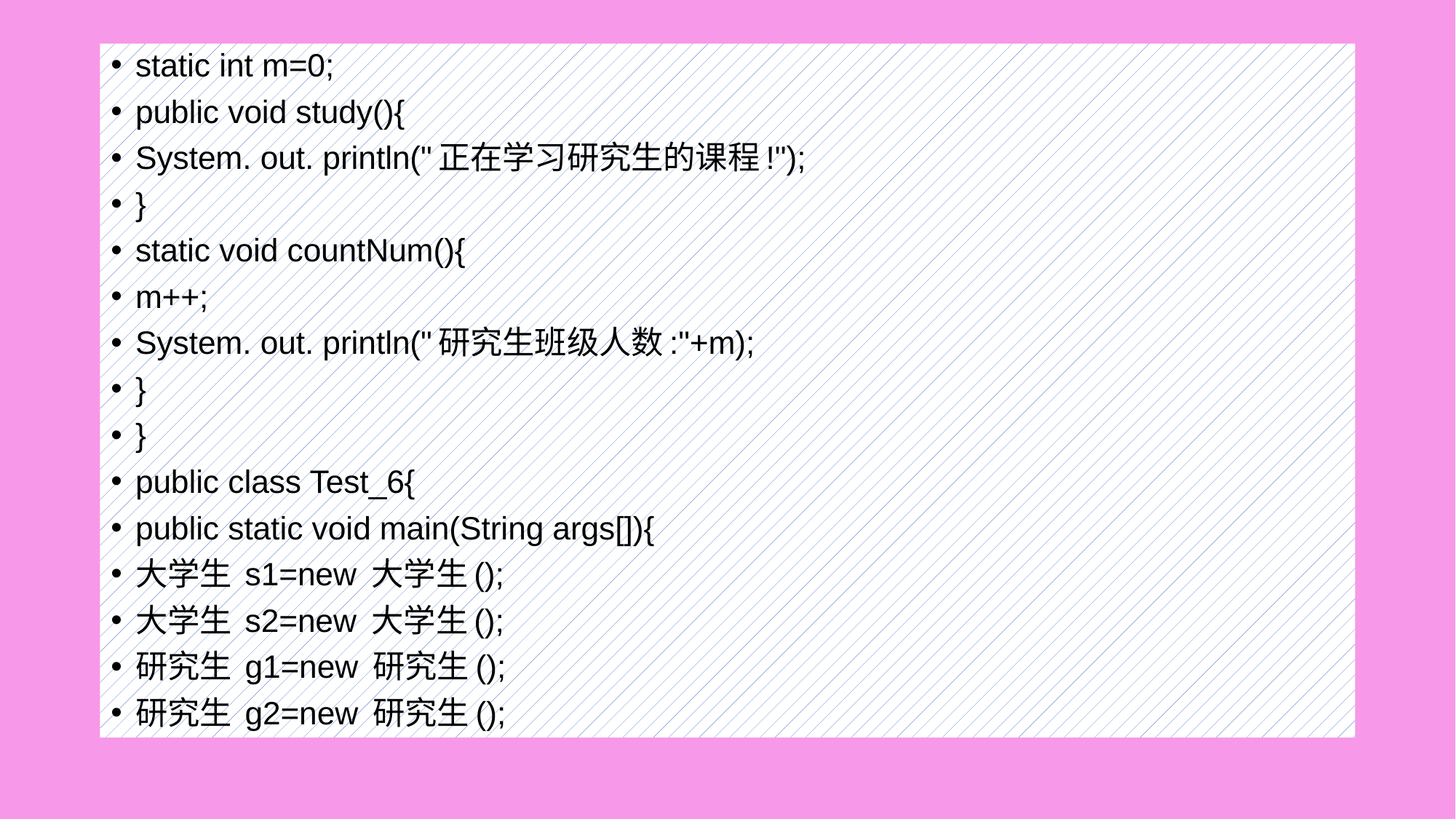

#
static int m=0;
public void study(){
System. out. println("正在学习研究生的课程!");
}
static void countNum(){
m++;
System. out. println("研究生班级人数:"+m);
}
}
public class Test_6{
public static void main(String args[]){
大学生 s1=new 大学生();
大学生 s2=new 大学生();
研究生 g1=new 研究生();
研究生 g2=new 研究生();